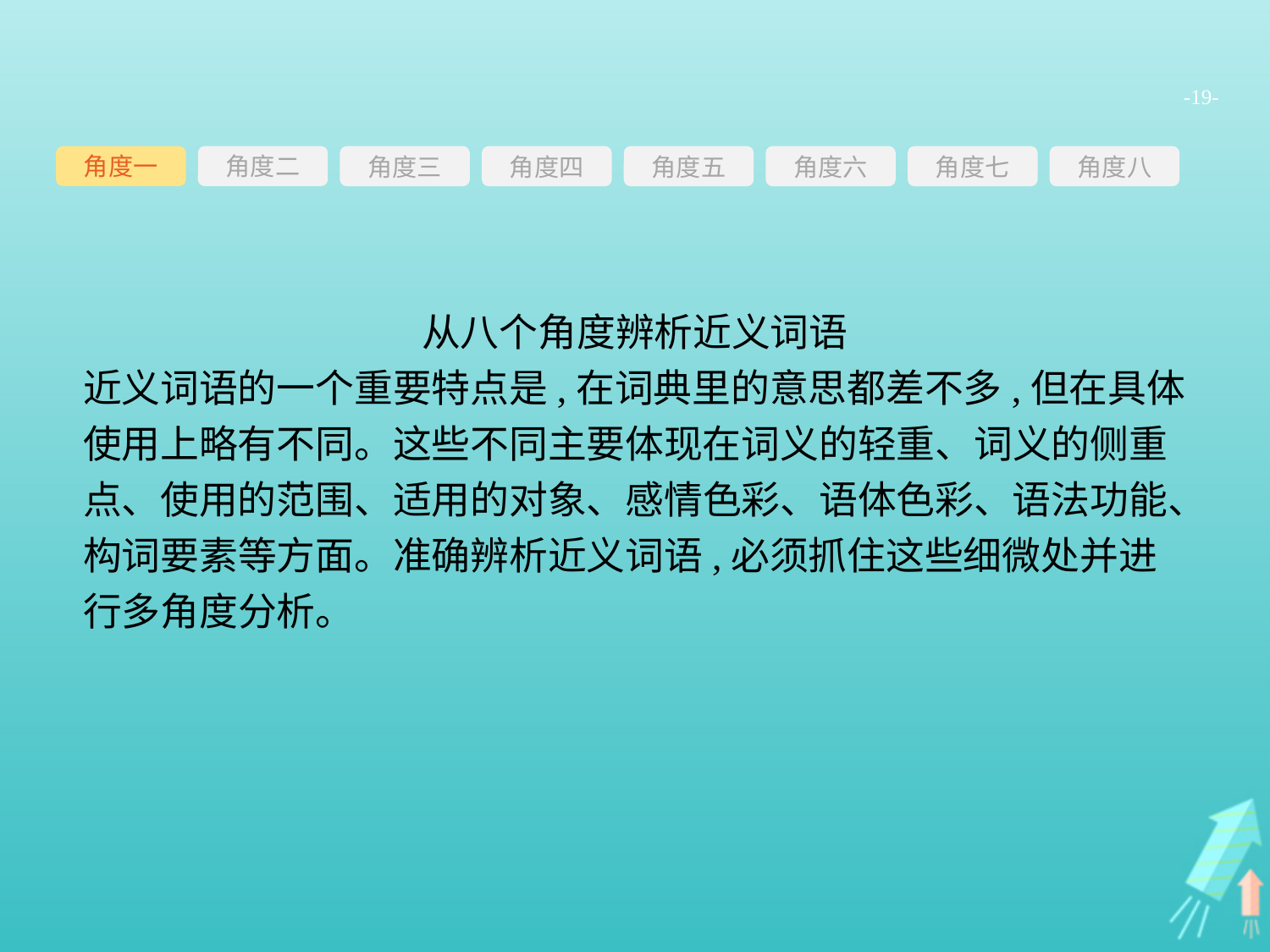

-19-
角度一
角度三
角度四
角度五
角度六
角度七
角度八
角度二
从八个角度辨析近义词语
近义词语的一个重要特点是,在词典里的意思都差不多,但在具体使用上略有不同。这些不同主要体现在词义的轻重、词义的侧重点、使用的范围、适用的对象、感情色彩、语体色彩、语法功能、构词要素等方面。准确辨析近义词语,必须抓住这些细微处并进行多角度分析。